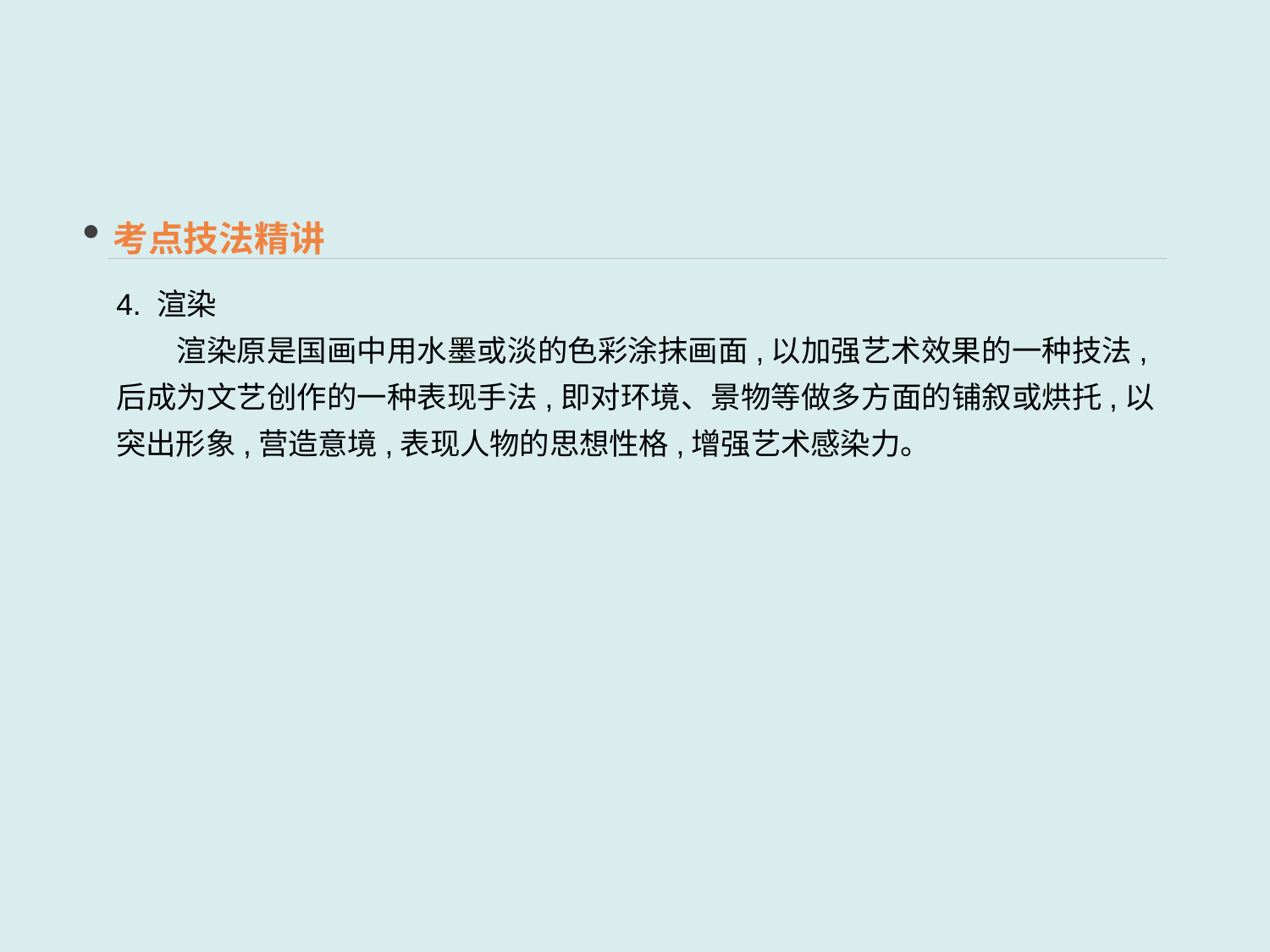

考点技法精讲

4. 渲染
　　渲染原是国画中用水墨或淡的色彩涂抹画面,以加强艺术效果的一种技法,后成为文艺创作的一种表现手法,即对环境、景物等做多方面的铺叙或烘托,以突出形象,营造意境,表现人物的思想性格,增强艺术感染力。